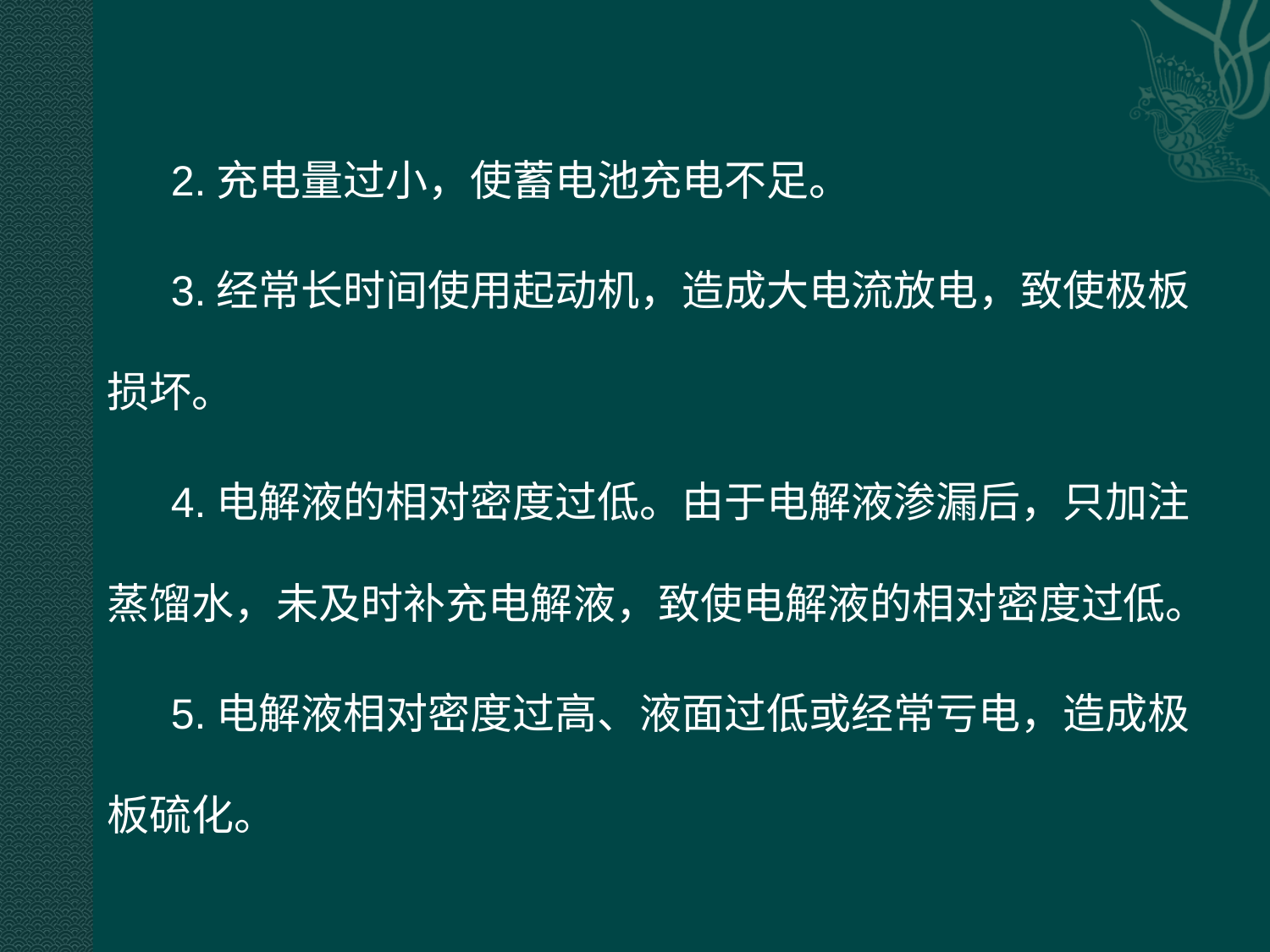

2.充电量过小，使蓄电池充电不足。
3.经常长时间使用起动机，造成大电流放电，致使极板损坏。
4.电解液的相对密度过低。由于电解液渗漏后，只加注蒸馏水，未及时补充电解液，致使电解液的相对密度过低。
5.电解液相对密度过高、液面过低或经常亏电，造成极板硫化。